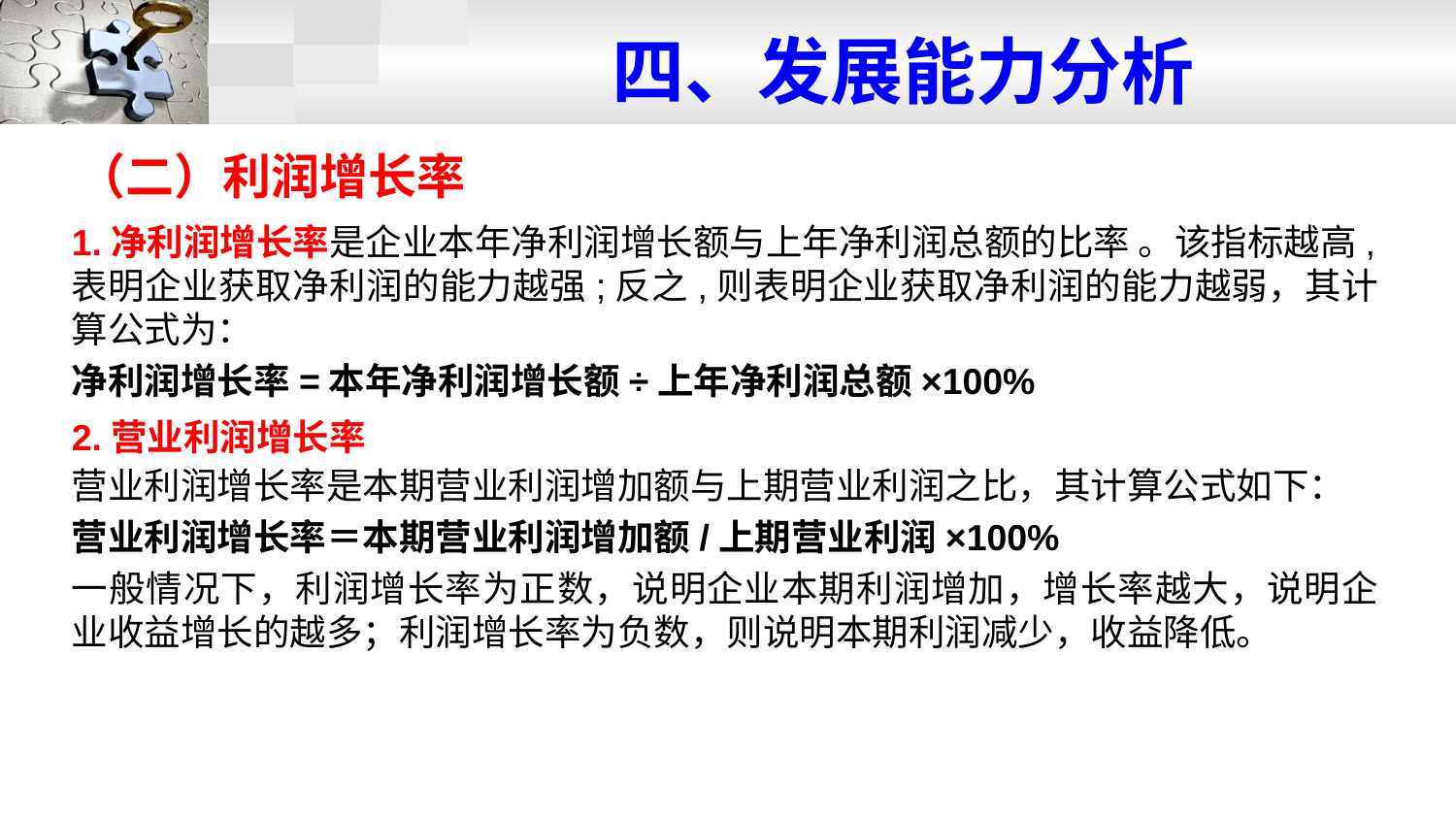

# 四、发展能力分析
（二）利润增长率
1.净利润增长率是企业本年净利润增长额与上年净利润总额的比率 。该指标越高,表明企业获取净利润的能力越强;反之,则表明企业获取净利润的能力越弱，其计算公式为：
净利润增长率=本年净利润增长额÷上年净利润总额×100%
2.营业利润增长率
营业利润增长率是本期营业利润增加额与上期营业利润之比，其计算公式如下：
营业利润增长率＝本期营业利润增加额/上期营业利润×100%
一般情况下，利润增长率为正数，说明企业本期利润增加，增长率越大，说明企业收益增长的越多；利润增长率为负数，则说明本期利润减少，收益降低。